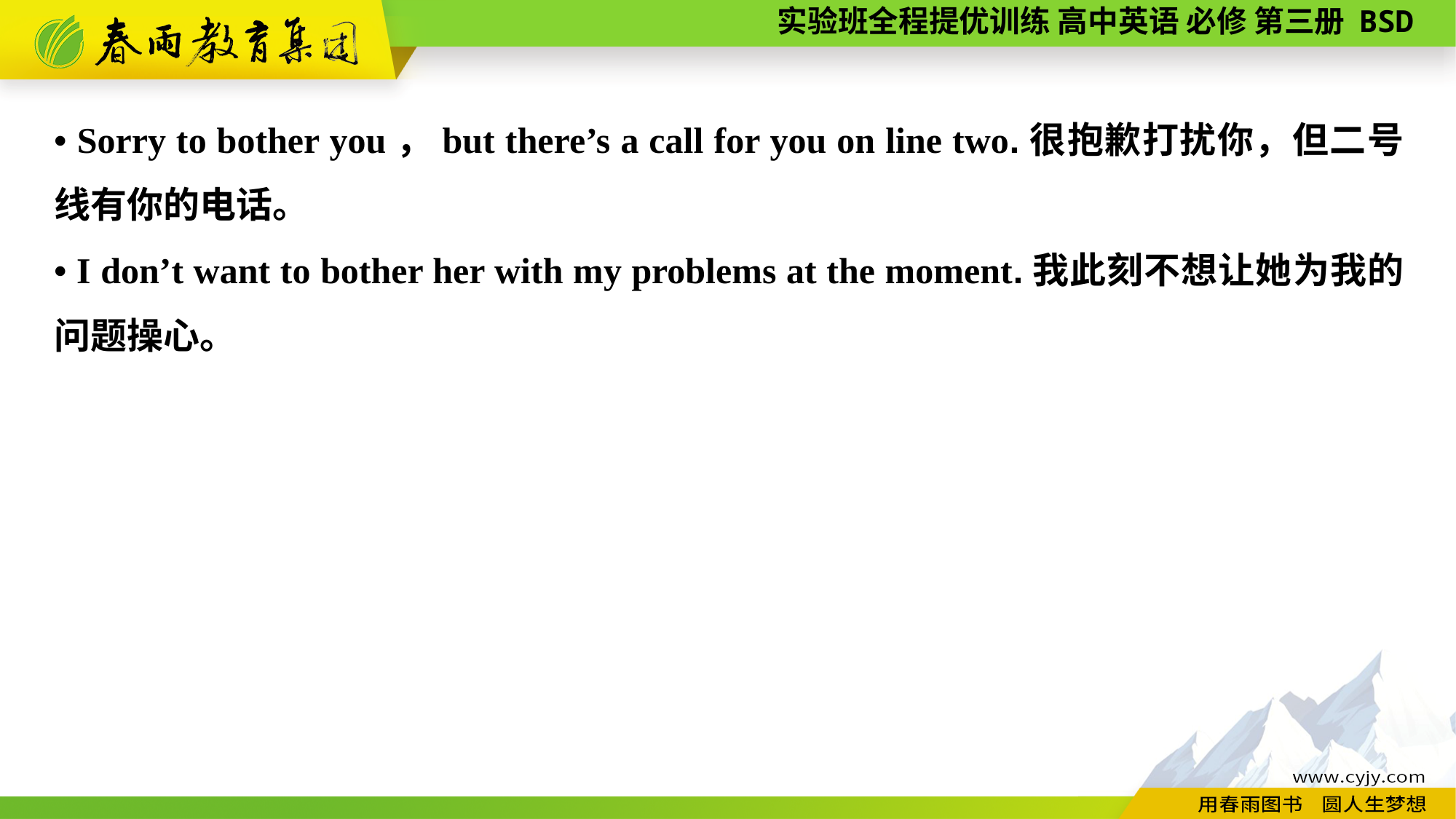

• Sorry to bother you，but there’s a call for you on line two.很抱歉打扰你，但二号线有你的电话。
• I don’t want to bother her with my problems at the moment.我此刻不想让她为我的问题操心。